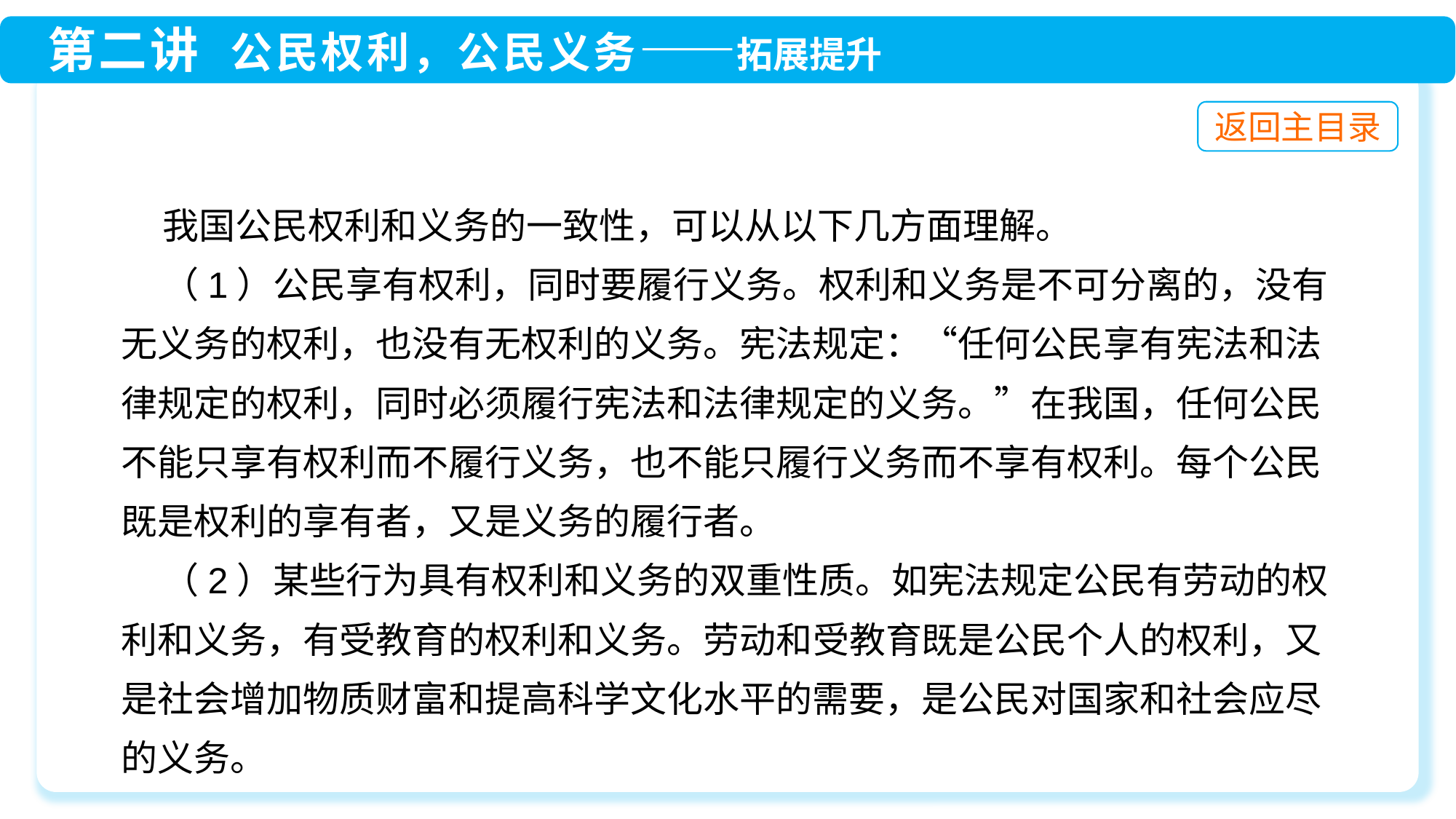

我国公民权利和义务的一致性，可以从以下几方面理解。
    （1）公民享有权利，同时要履行义务。权利和义务是不可分离的，没有无义务的权利，也没有无权利的义务。宪法规定：“任何公民享有宪法和法律规定的权利，同时必须履行宪法和法律规定的义务。”在我国，任何公民不能只享有权利而不履行义务，也不能只履行义务而不享有权利。每个公民既是权利的享有者，又是义务的履行者。
    （2）某些行为具有权利和义务的双重性质。如宪法规定公民有劳动的权利和义务，有受教育的权利和义务。劳动和受教育既是公民个人的权利，又是社会增加物质财富和提高科学文化水平的需要，是公民对国家和社会应尽的义务。